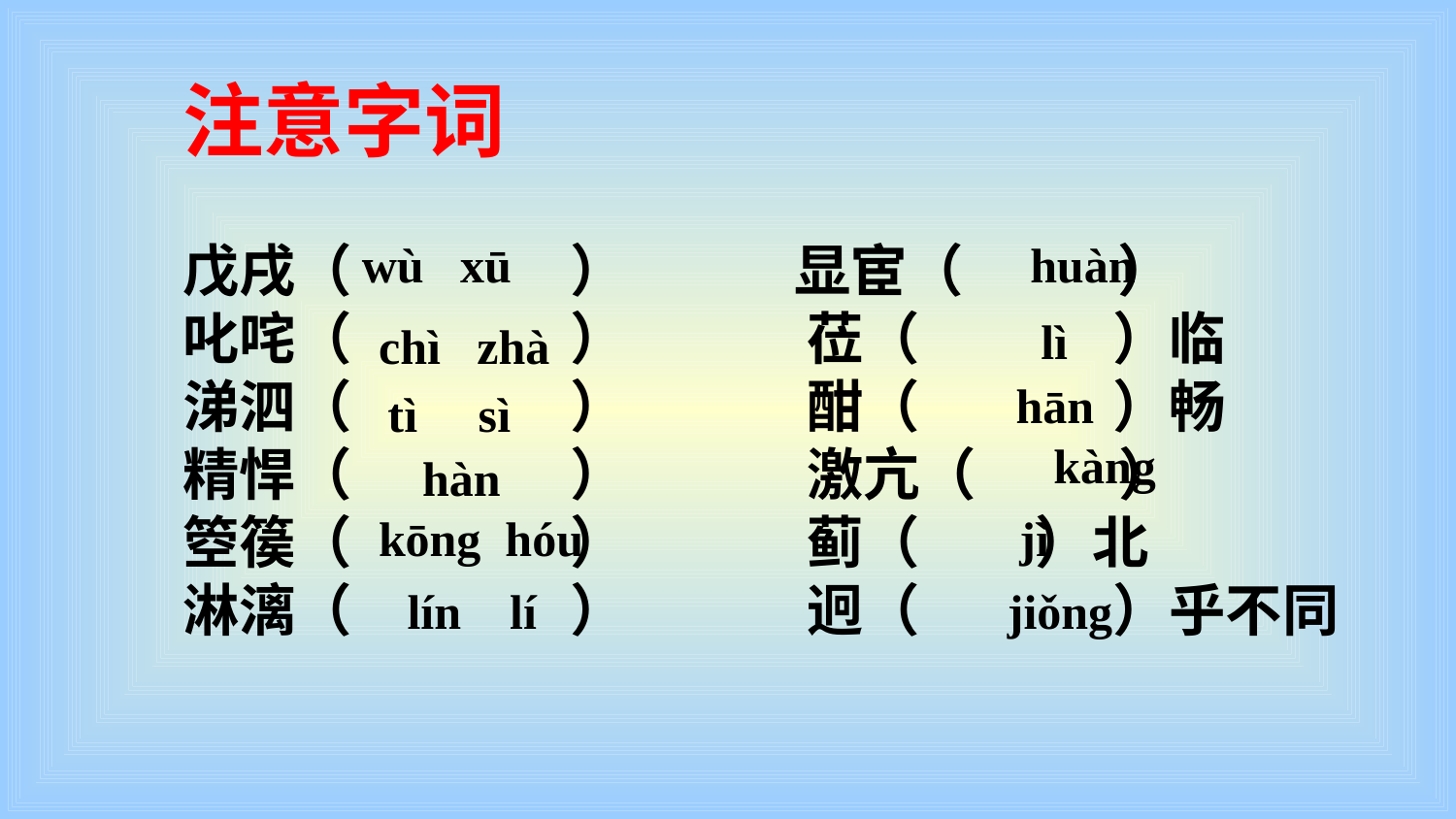

注意字词

戊戌（                 ）             显宦（            ）
叱咤（                 ）              莅（               ）临
涕泗（                 ）              酣（               ）畅
精悍（                 ）              激亢（           ）
箜篌（                 ）              蓟（         ）北
淋漓（                 ）              迥（               ）乎不同

wù   xū
huàn
lì
chì   zhà
hān
tì     sì
kàng
hàn
kōng  hóu
 jì
 lín    lí
jiǒng